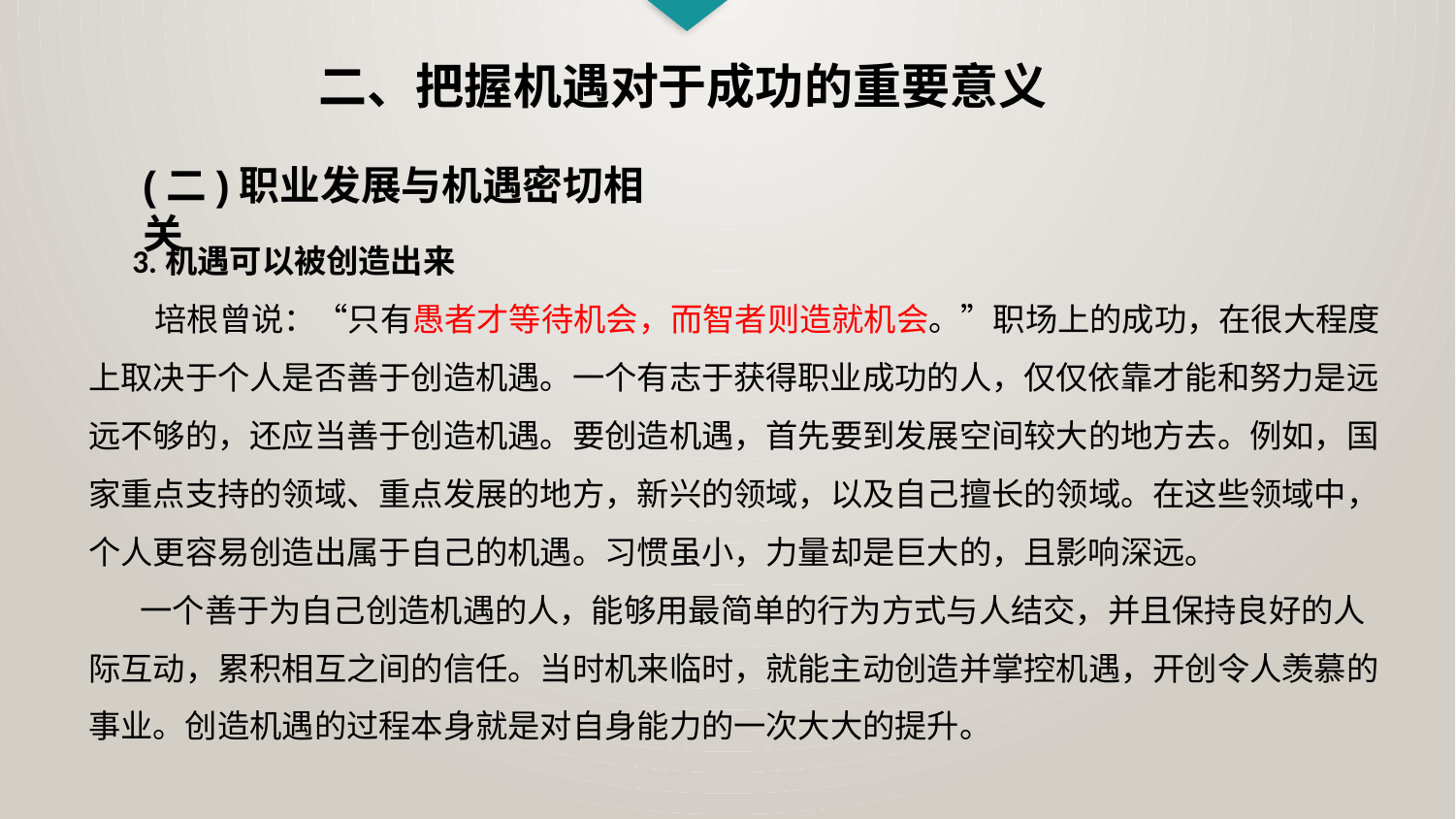

二、把握机遇对于成功的重要意义
(二)职业发展与机遇密切相关
      3.机遇可以被创造出来
        培根曾说：“只有愚者才等待机会，而智者则造就机会。”职场上的成功，在很大程度上取决于个人是否善于创造机遇。一个有志于获得职业成功的人，仅仅依靠才能和努力是远远不够的，还应当善于创造机遇。要创造机遇，首先要到发展空间较大的地方去。例如，国家重点支持的领域、重点发展的地方，新兴的领域，以及自己擅长的领域。在这些领域中，个人更容易创造出属于自己的机遇。习惯虽小，力量却是巨大的，且影响深远。
      一个善于为自己创造机遇的人，能够用最简单的行为方式与人结交，并且保持良好的人际互动，累积相互之间的信任。当时机来临时，就能主动创造并掌控机遇，开创令人羡慕的事业。创造机遇的过程本身就是对自身能力的一次大大的提升。
77